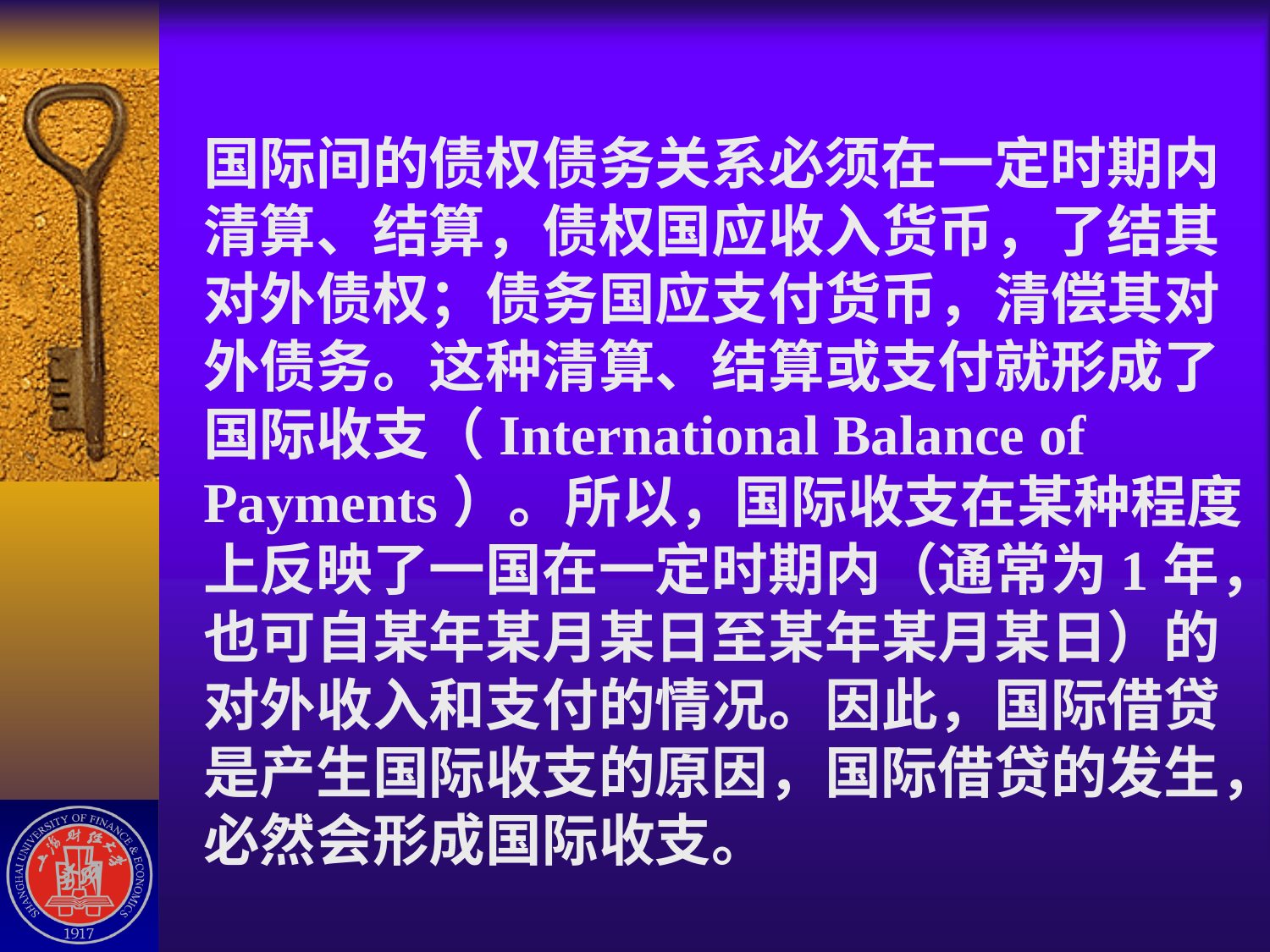

# 国际间的债权债务关系必须在一定时期内清算、结算，债权国应收入货币，了结其对外债权；债务国应支付货币，清偿其对外债务。这种清算、结算或支付就形成了国际收支（International Balance of Payments）。所以，国际收支在某种程度上反映了一国在一定时期内（通常为1年，也可自某年某月某日至某年某月某日）的对外收入和支付的情况。因此，国际借贷是产生国际收支的原因，国际借贷的发生，必然会形成国际收支。